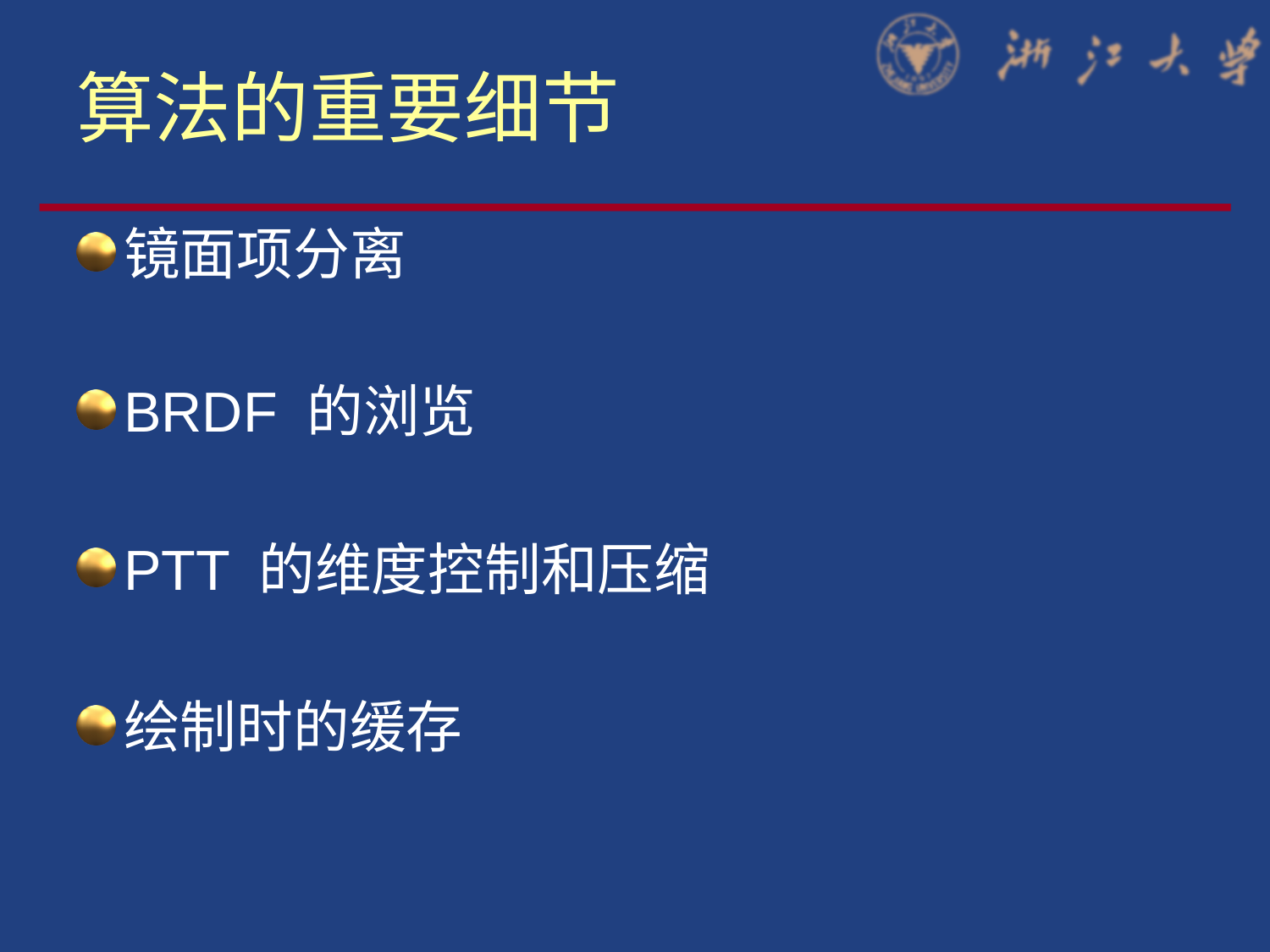

# 算法的重要细节
镜面项分离

BRDF 的浏览

PTT 的维度控制和压缩

绘制时的缓存